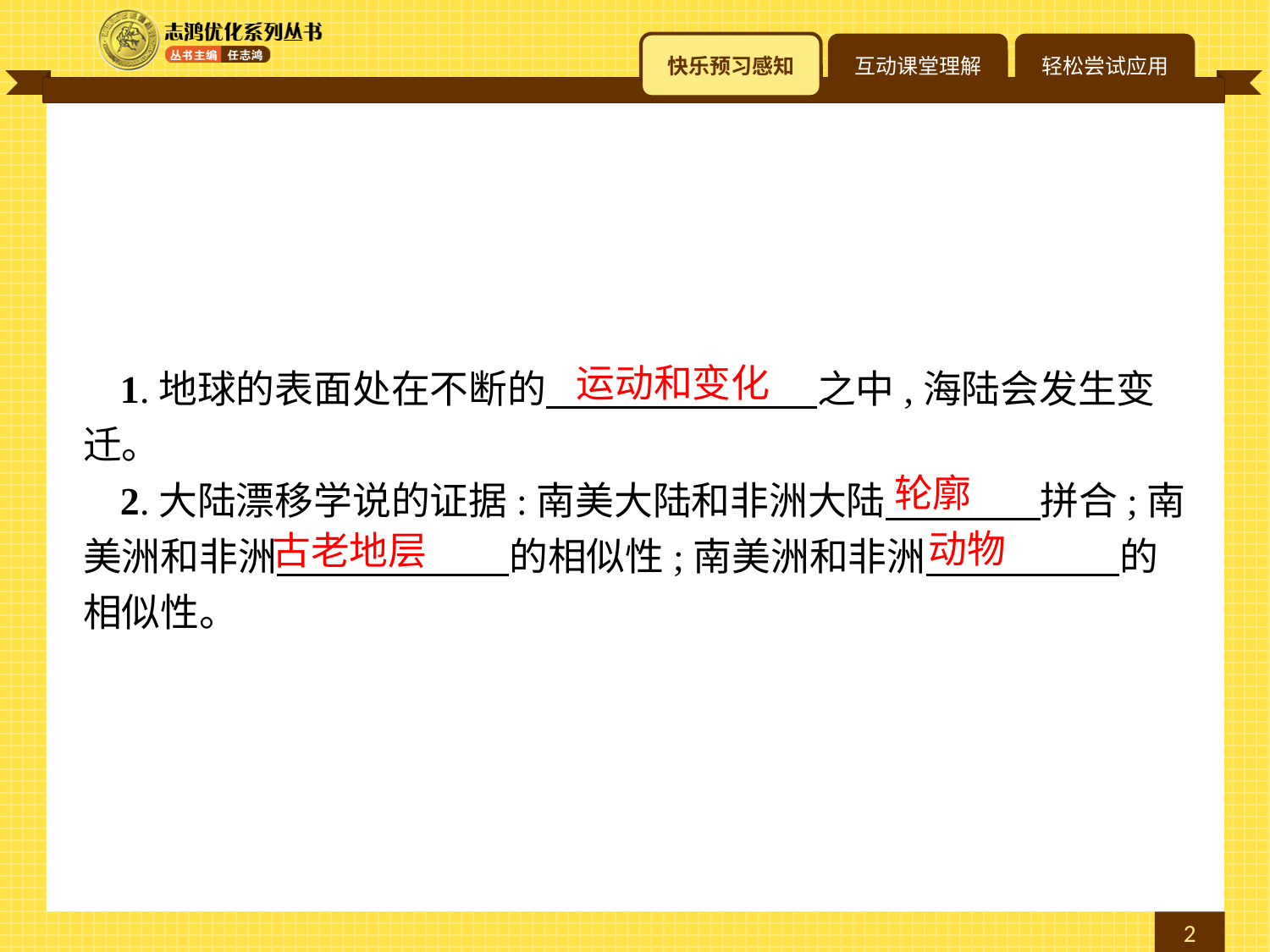

运动和变化
1.地球的表面处在不断的　　　　　　　之中,海陆会发生变迁。
2.大陆漂移学说的证据:南美大陆和非洲大陆　　　　拼合;南美洲和非洲　　　　　　的相似性;南美洲和非洲　　　　　的相似性。
轮廓
动物
古老地层